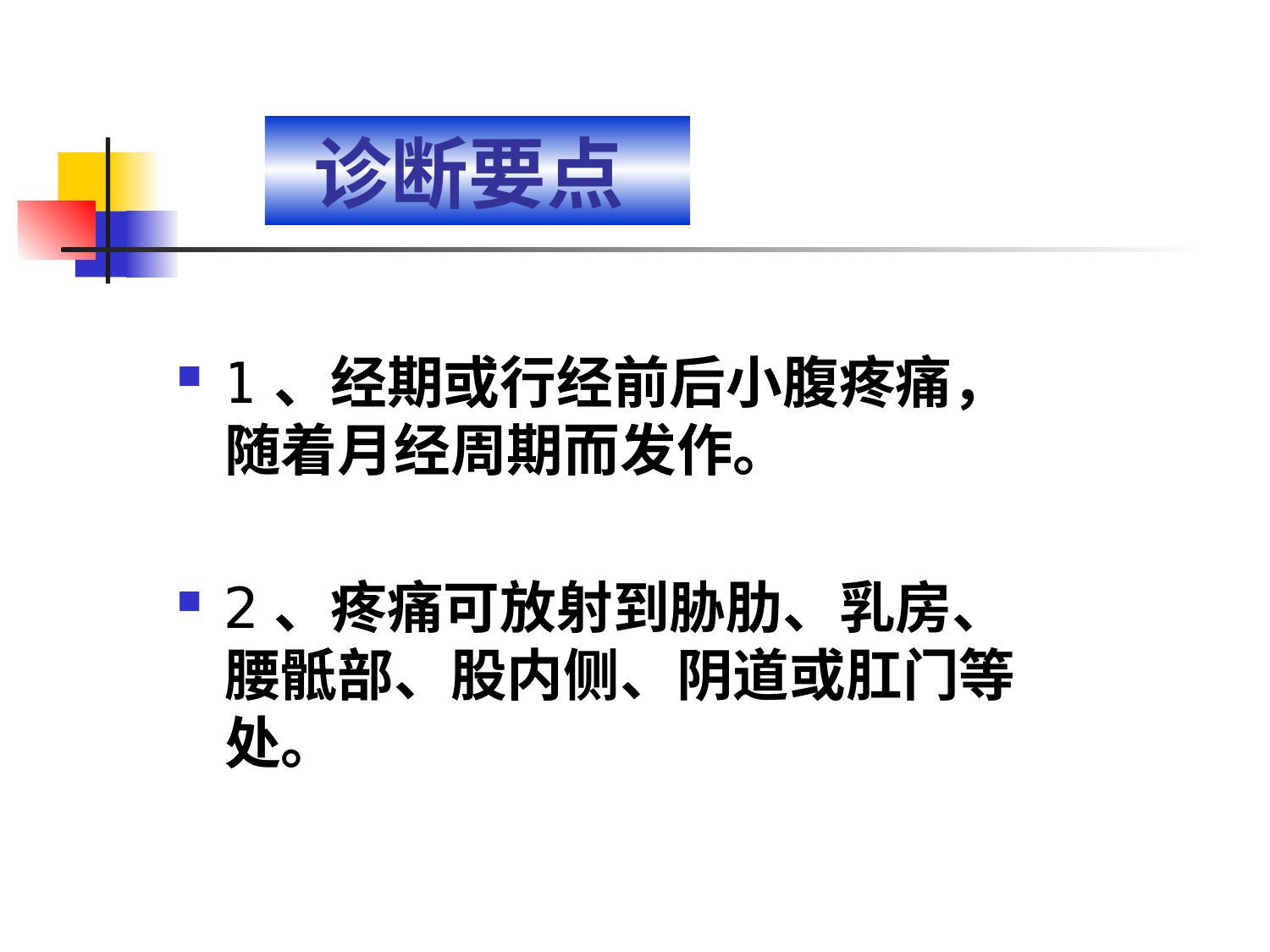

# 诊断要点
1、经期或行经前后小腹疼痛，随着月经周期而发作。

2、疼痛可放射到胁肋、乳房、腰骶部、股内侧、阴道或肛门等处。